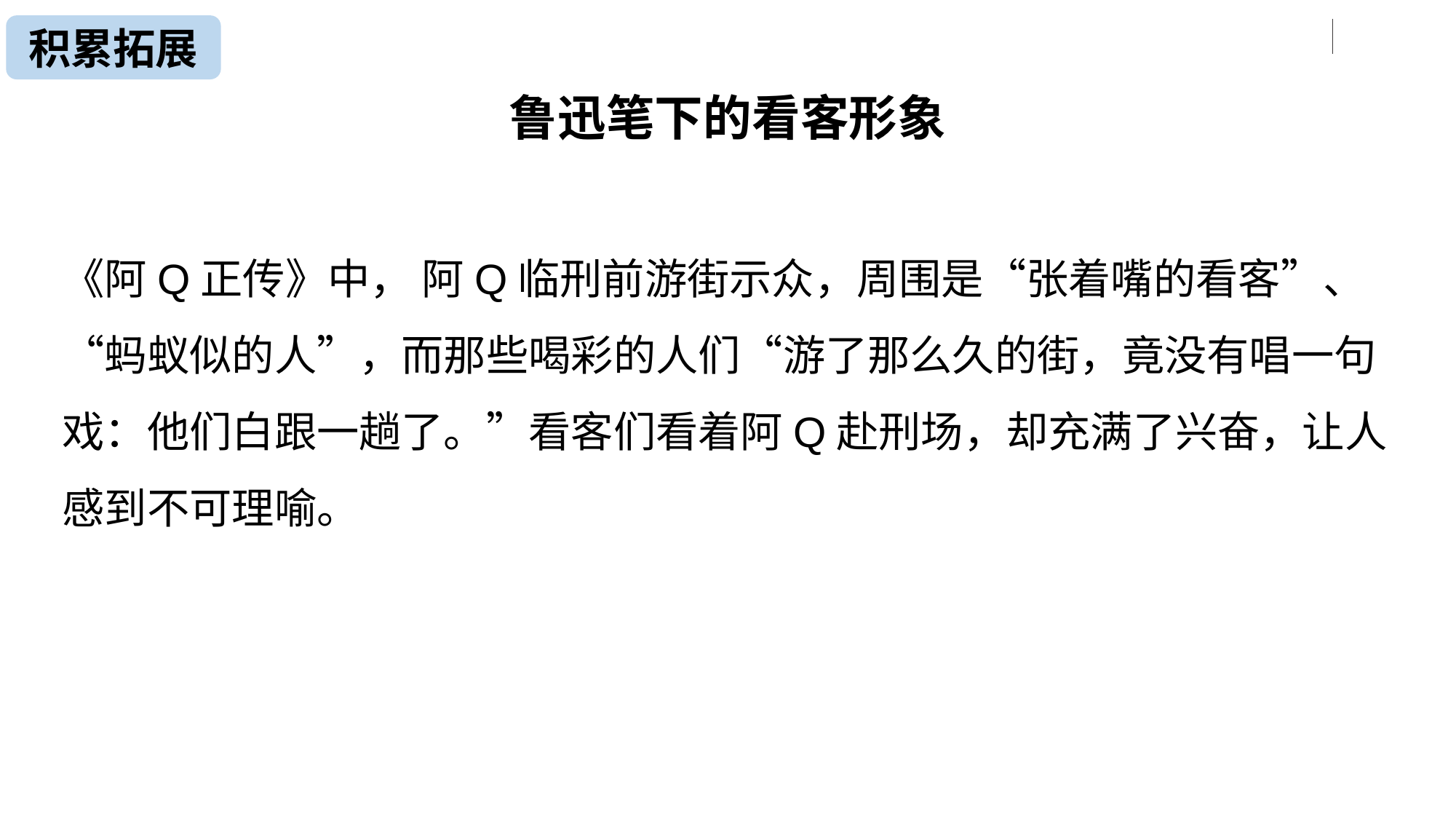

积累拓展
鲁迅笔下的看客形象
《阿Q正传》中， 阿Q临刑前游街示众，周围是“张着嘴的看客”、“蚂蚁似的人”，而那些喝彩的人们“游了那么久的街，竟没有唱一句戏：他们白跟一趟了。”看客们看着阿Q赴刑场，却充满了兴奋，让人感到不可理喻。